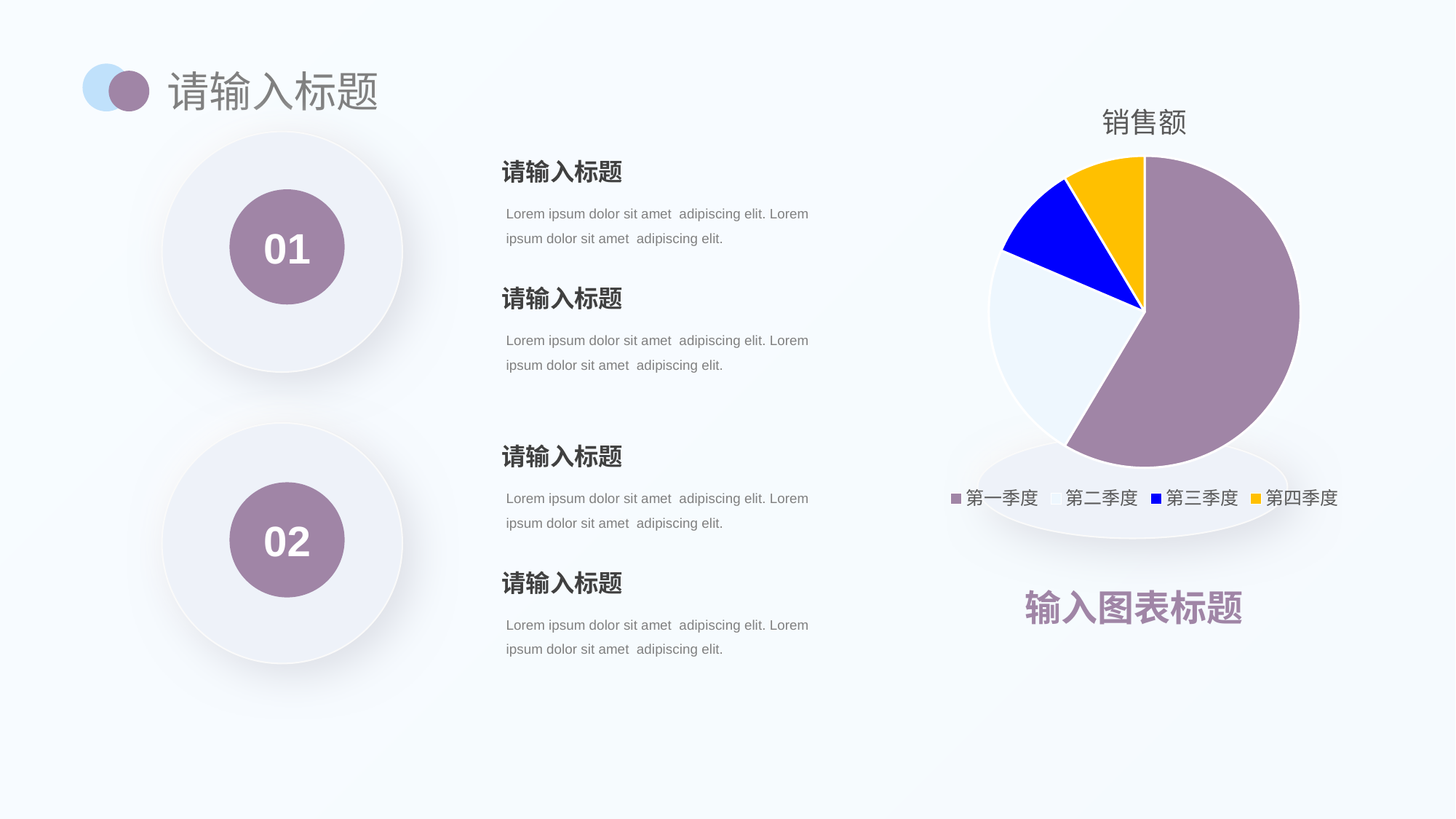

请输入标题

### Chart:

| Category | 销售额 |
|---|---|
| 第一季度 | 8.2 |
| 第二季度 | 3.2 |
| 第三季度 | 1.4 |
| 第四季度 | 1.2 |

请输入标题
01
Lorem ipsum dolor sit amet  adipiscing elit. Lorem ipsum dolor sit amet  adipiscing elit.

请输入标题
Lorem ipsum dolor sit amet  adipiscing elit. Lorem ipsum dolor sit amet  adipiscing elit.

请输入标题
Lorem ipsum dolor sit amet  adipiscing elit. Lorem ipsum dolor sit amet  adipiscing elit.

02
请输入标题
输入图表标题
Lorem ipsum dolor sit amet  adipiscing elit. Lorem ipsum dolor sit amet  adipiscing elit.